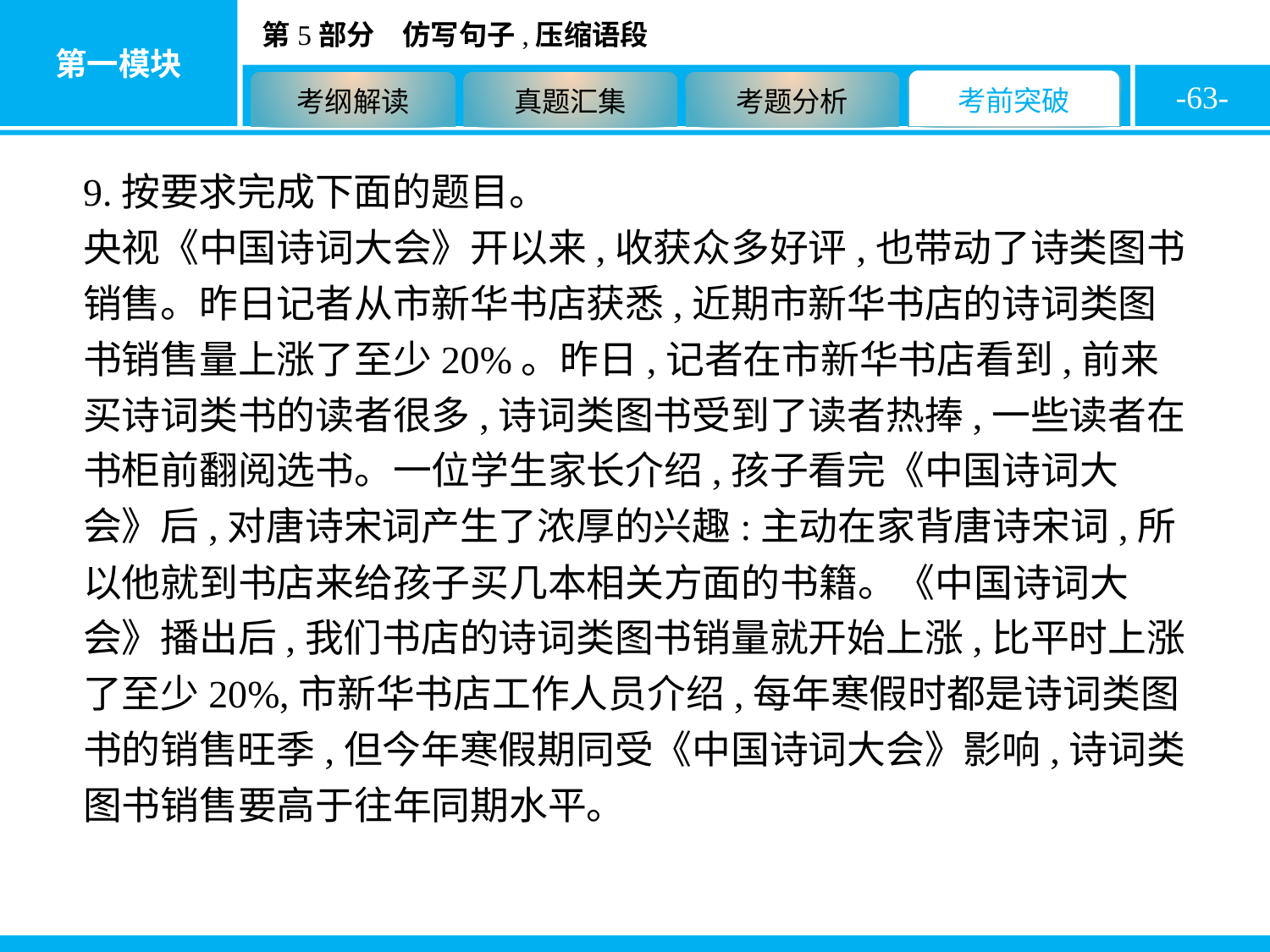

-63-
9.按要求完成下面的题目。
央视《中国诗词大会》开以来,收获众多好评,也带动了诗类图书销售。昨日记者从市新华书店获悉,近期市新华书店的诗词类图书销售量上涨了至少20%。昨日,记者在市新华书店看到,前来买诗词类书的读者很多,诗词类图书受到了读者热捧,一些读者在书柜前翻阅选书。一位学生家长介绍,孩子看完《中国诗词大会》后,对唐诗宋词产生了浓厚的兴趣:主动在家背唐诗宋词,所以他就到书店来给孩子买几本相关方面的书籍。《中国诗词大会》播出后,我们书店的诗词类图书销量就开始上涨,比平时上涨了至少20%,市新华书店工作人员介绍,每年寒假时都是诗词类图书的销售旺季,但今年寒假期同受《中国诗词大会》影响,诗词类图书销售要高于往年同期水平。